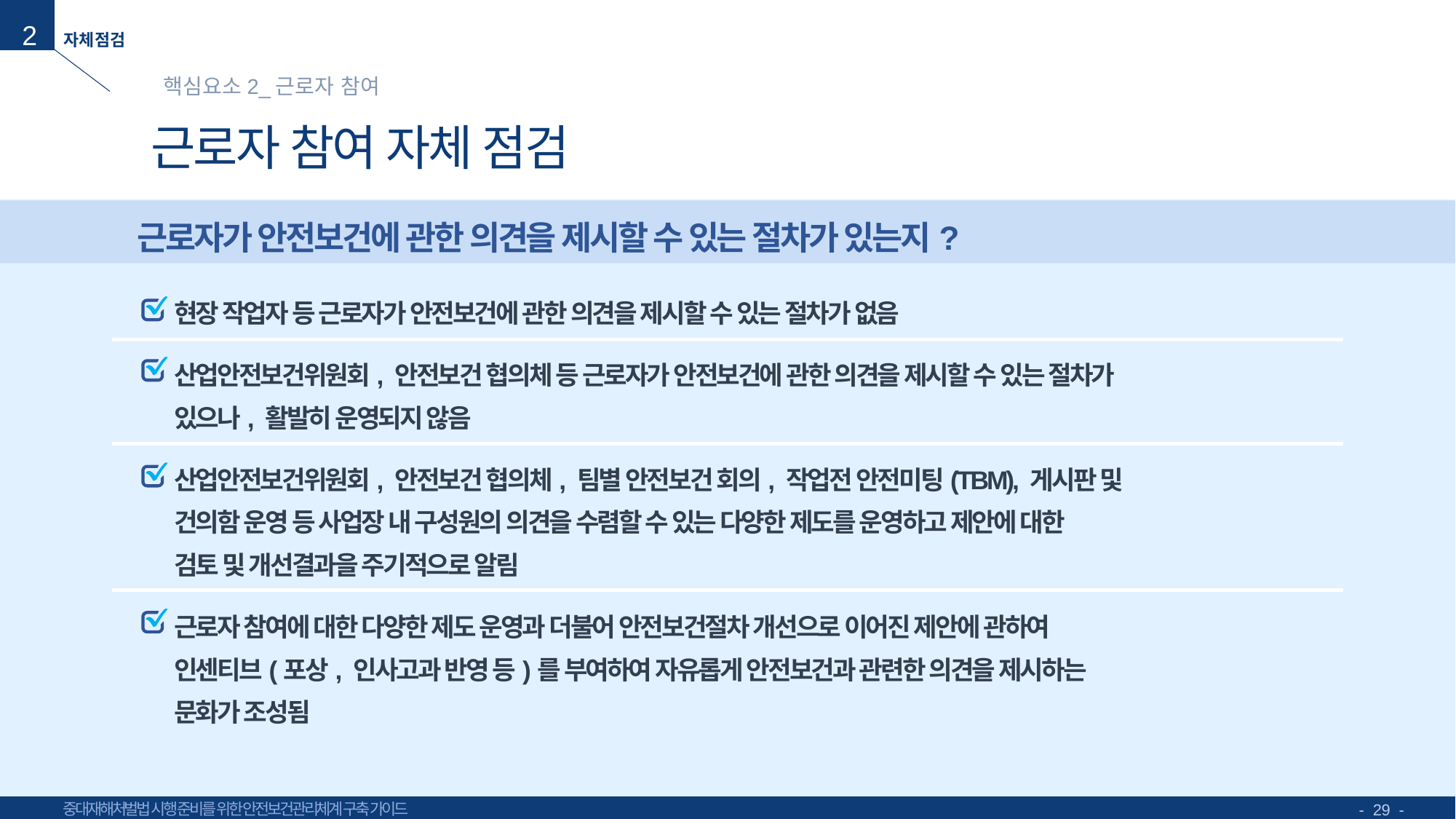

2
핵심요소2_근로자 참여
# 근로자 참여 자체 점검

근로자가 안전보건에 관한 의견을 제시할 수 있는 절차가 있는지?
현장 작업자 등 근로자가 안전보건에 관한 의견을 제시할 수 있는 절차가 없음
산업안전보건위원회, 안전보건 협의체 등 근로자가 안전보건에 관한 의견을 제시할 수 있는 절차가
있으나, 활발히 운영되지 않음
산업안전보건위원회, 안전보건 협의체, 팀별 안전보건 회의, 작업전 안전미팅(TBM), 게시판 및
건의함 운영 등 사업장 내 구성원의 의견을 수렴할 수 있는 다양한 제도를 운영하고 제안에 대한
검토 및 개선결과을 주기적으로 알림
근로자 참여에 대한 다양한 제도 운영과 더불어 안전보건절차 개선으로 이어진 제안에 관하여
인센티브(포상, 인사고과 반영 등)를 부여하여 자유롭게 안전보건과 관련한 의견을 제시하는
문화가 조성됨

-  29  -